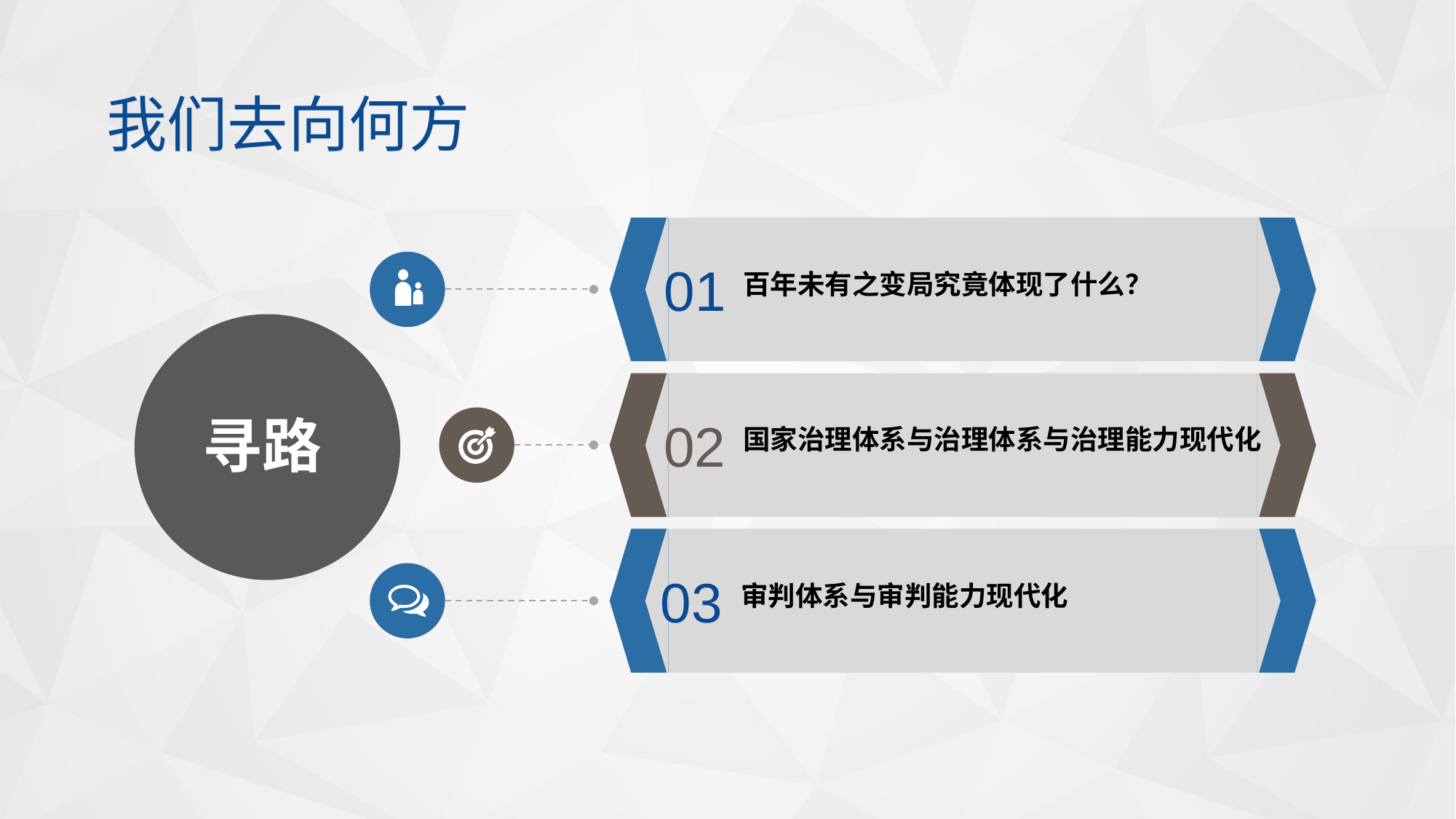

我们去向何方

01

百年未有之变局究竟体现了什么？

寻路

02

国家治理体系与治理体系与治理能力现代化

03

审判体系与审判能力现代化